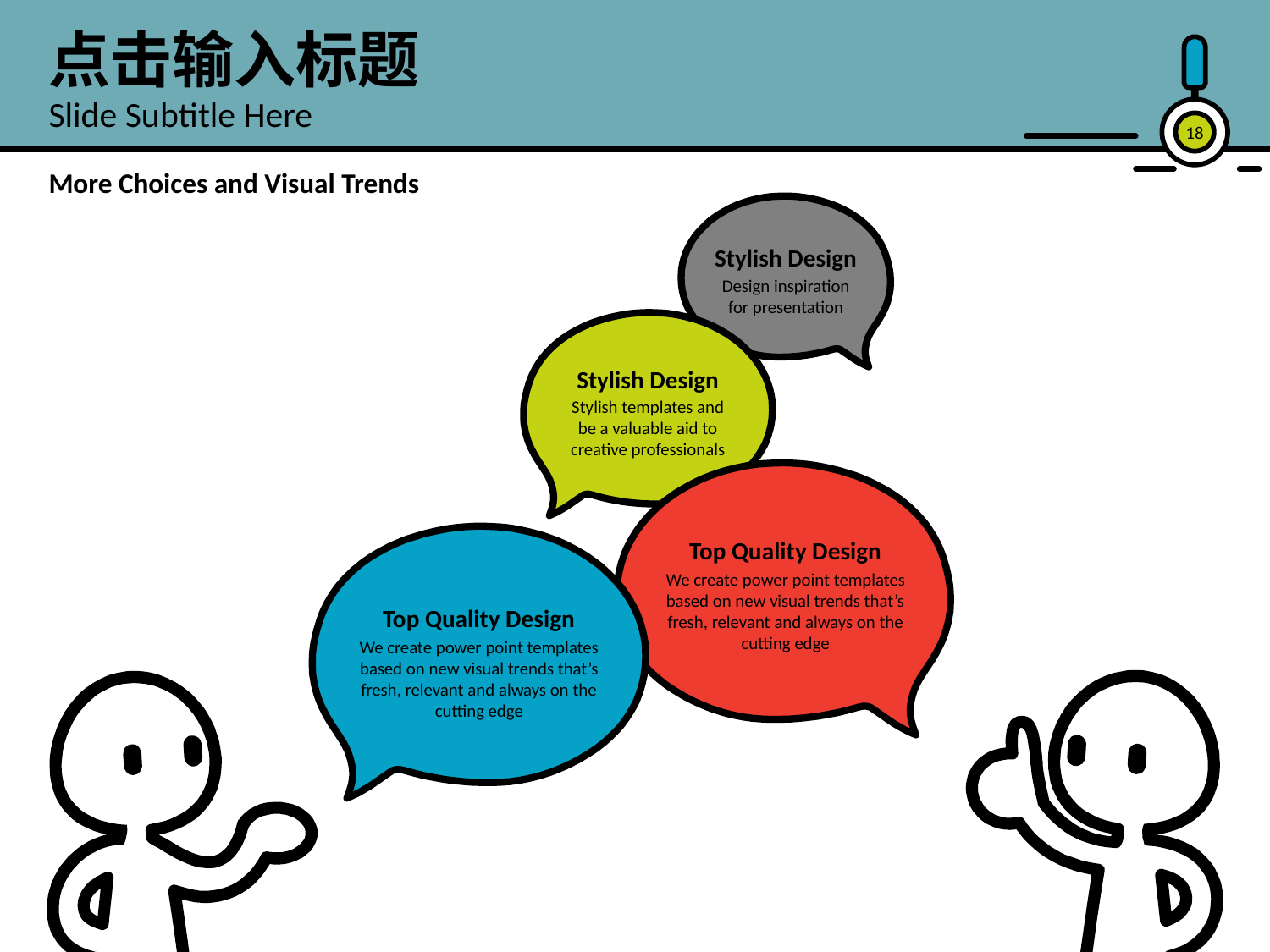

点击输入标题
Slide Subtitle Here
18
More Choices and Visual Trends

Stylish Design
Design inspiration for presentation

Stylish Design
Stylish templates and be a valuable aid to creative professionals

Top Quality Design
We create power point templates based on new visual trends that’s fresh, relevant and always on the cutting edge
Top Quality Design
We create power point templates based on new visual trends that’s fresh, relevant and always on the cutting edge